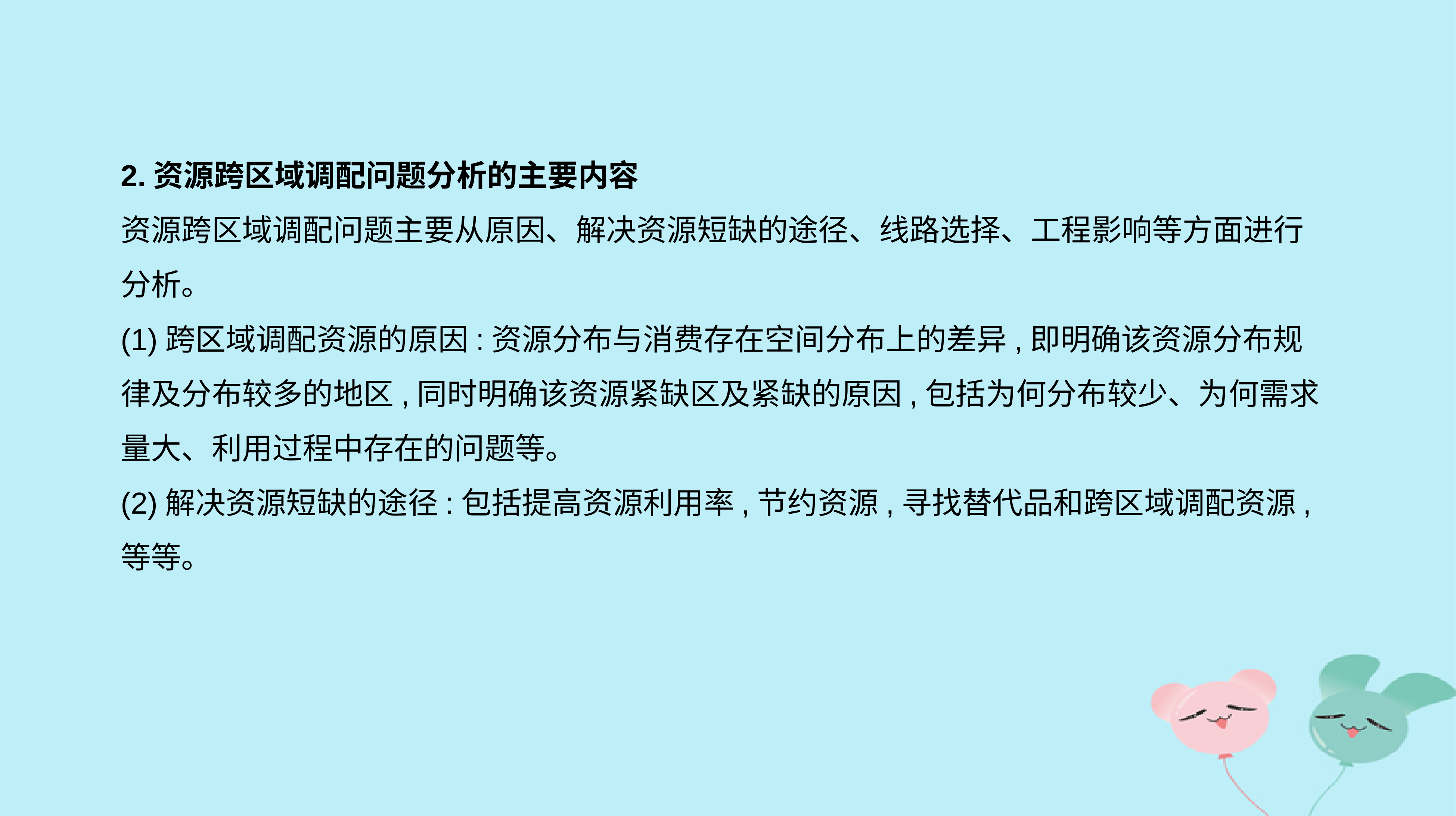

2.资源跨区域调配问题分析的主要内容
资源跨区域调配问题主要从原因、解决资源短缺的途径、线路选择、工程影响等方面进行分析。
(1)跨区域调配资源的原因:资源分布与消费存在空间分布上的差异,即明确该资源分布规律及分布较多的地区,同时明确该资源紧缺区及紧缺的原因,包括为何分布较少、为何需求量大、利用过程中存在的问题等。
(2)解决资源短缺的途径:包括提高资源利用率,节约资源,寻找替代品和跨区域调配资源,等等。